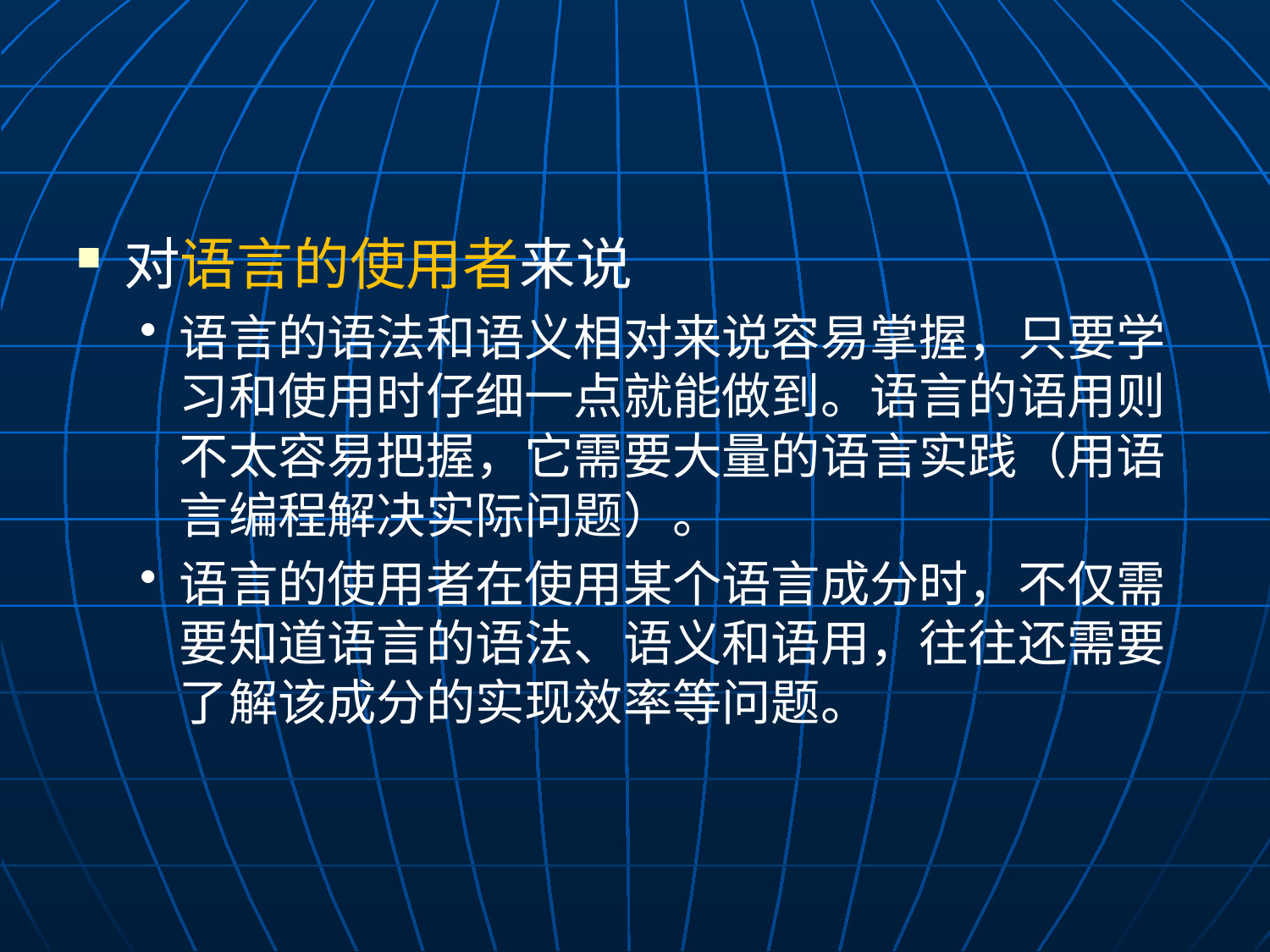

#
对语言的使用者来说
语言的语法和语义相对来说容易掌握，只要学习和使用时仔细一点就能做到。语言的语用则不太容易把握，它需要大量的语言实践（用语言编程解决实际问题）。
语言的使用者在使用某个语言成分时，不仅需要知道语言的语法、语义和语用，往往还需要了解该成分的实现效率等问题。